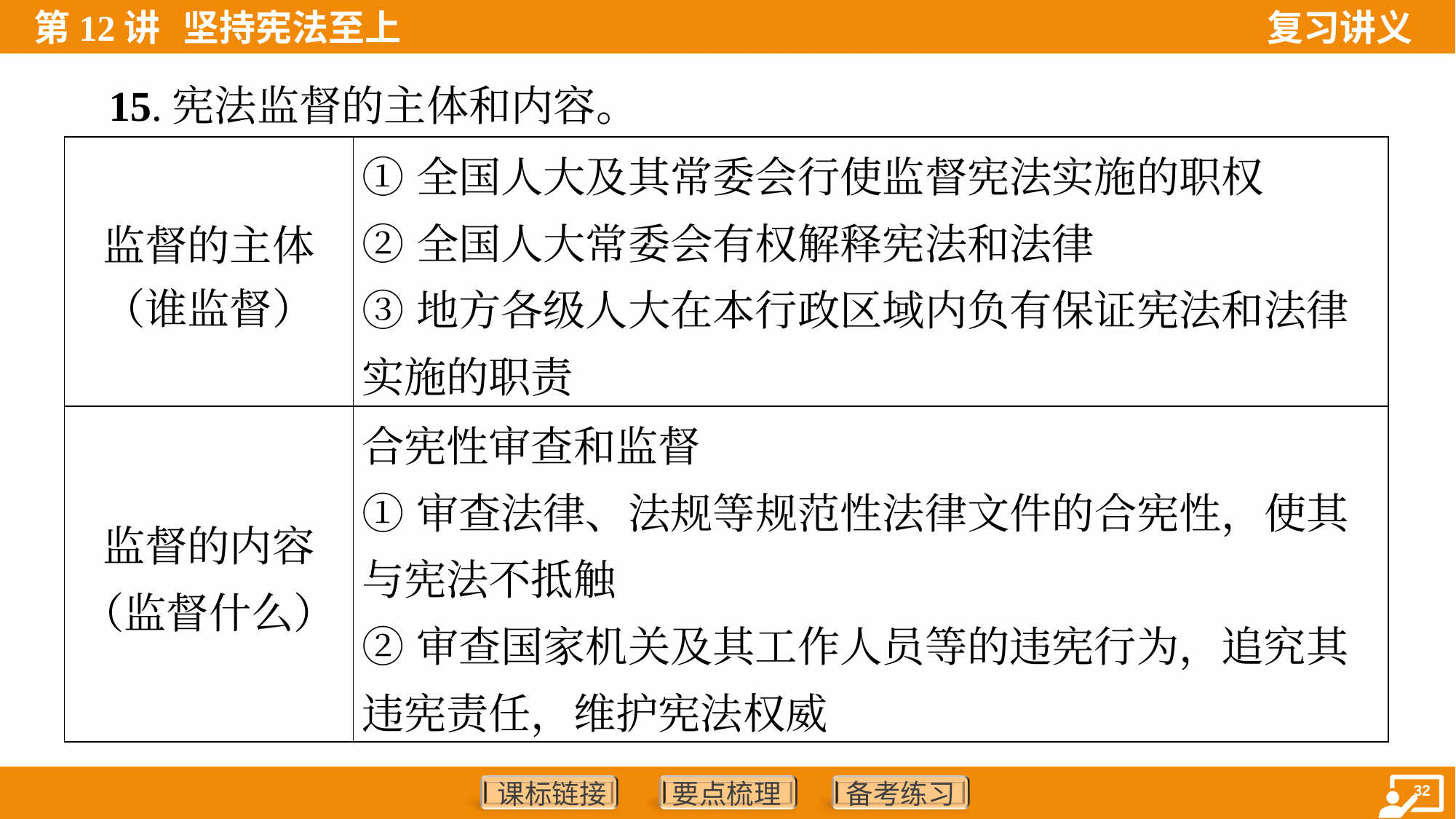

15.宪法监督的主体和内容。
| 监督的主体 （谁监督） | ①全国人大及其常委会行使监督宪法实施的职权 ②全国人大常委会有权解释宪法和法律 ③地方各级人大在本行政区域内负有保证宪法和法律实施的职责 |
| --- | --- |
| 监督的内容 （监督什么） | 合宪性审查和监督 ①审查法律、法规等规范性法律文件的合宪性，使其与宪法不抵触 ②审查国家机关及其工作人员等的违宪行为，追究其违宪责任，维护宪法权威 |